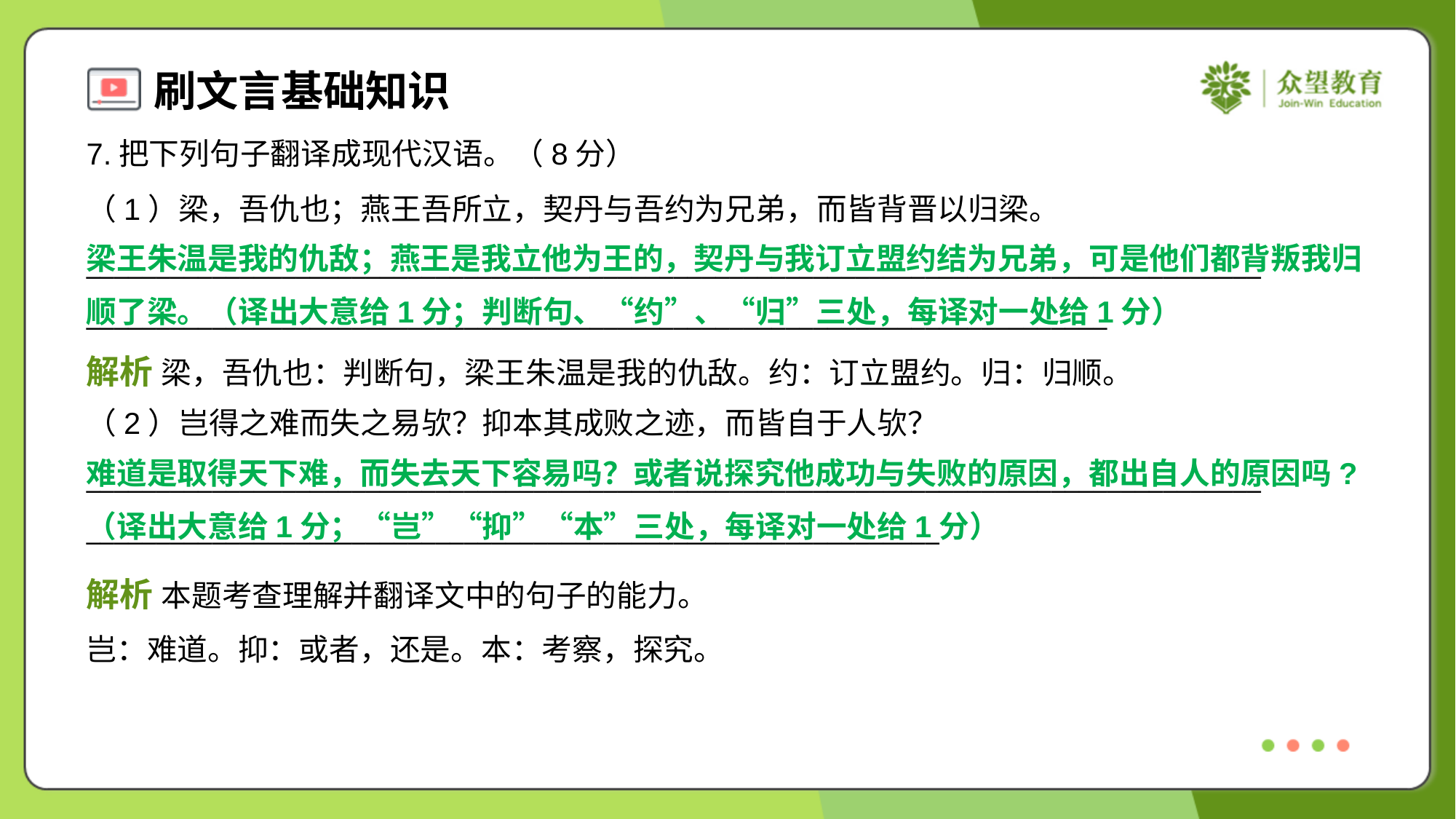

7.把下列句子翻译成现代汉语。（8分）
（1）梁，吾仇也；燕王吾所立，契丹与吾约为兄弟，而皆背晋以归梁。
____________________________________________________________________________________
_________________________________________________________________________
梁王朱温是我的仇敌；燕王是我立他为王的，契丹与我订立盟约结为兄弟，可是他们都背叛我归
顺了梁。（译出大意给1分；判断句、“约”、“归”三处，每译对一处给1分）
解析 梁，吾仇也：判断句，梁王朱温是我的仇敌。约：订立盟约。归：归顺。
（2）岂得之难而失之易欤？抑本其成败之迹，而皆自于人欤？
____________________________________________________________________________________
_____________________________________________________________
难道是取得天下难，而失去天下容易吗？或者说探究他成功与失败的原因，都出自人的原因吗?
（译出大意给1分；“岂”“抑”“本”三处，每译对一处给1分）
解析 本题考查理解并翻译文中的句子的能力。
岂：难道。抑：或者，还是。本：考察，探究。